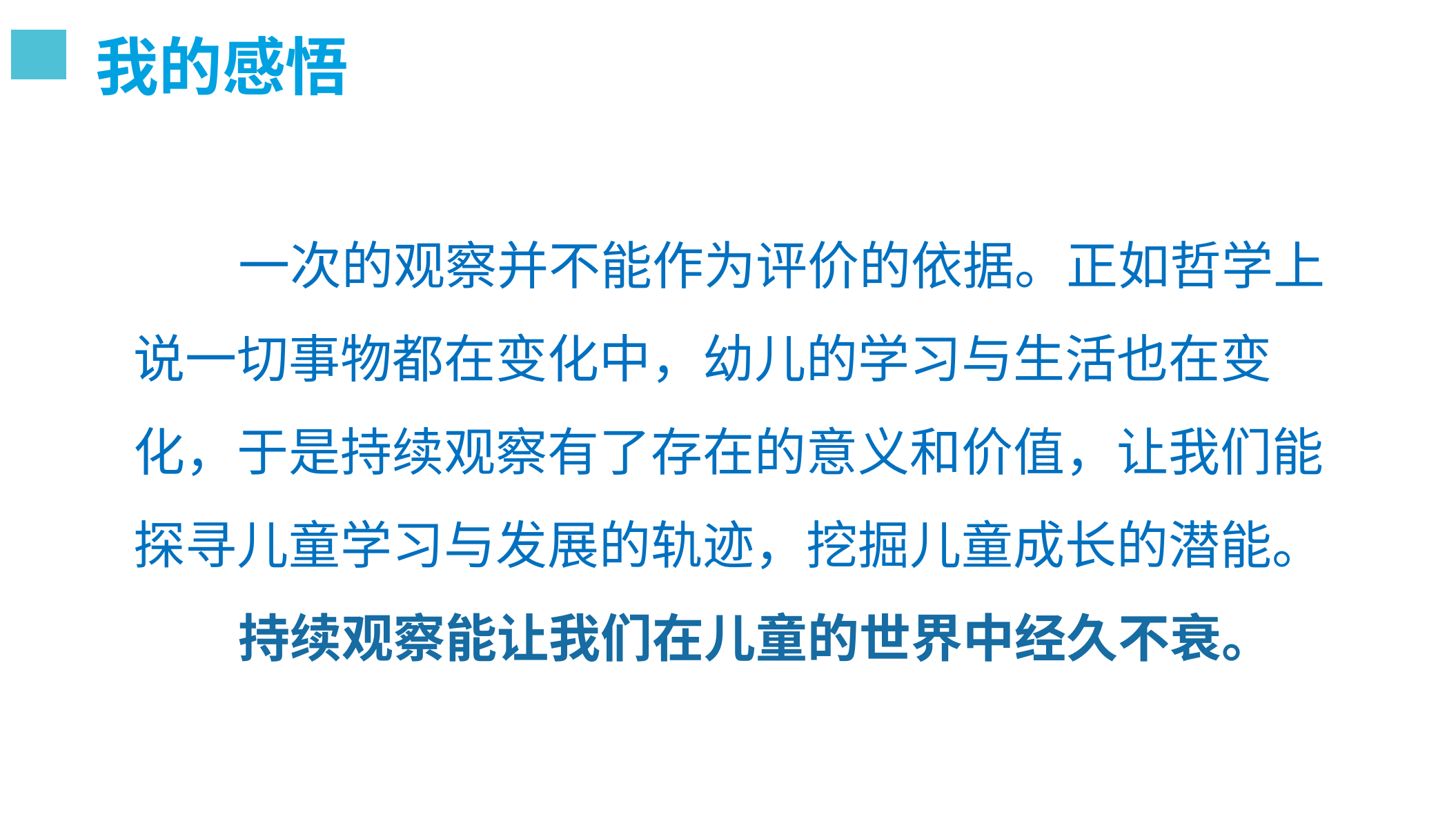

我的感悟

     一次的观察并不能作为评价的依据。正如哲学上说一切事物都在变化中，幼儿的学习与生活也在变化，于是持续观察有了存在的意义和价值，让我们能探寻儿童学习与发展的轨迹，挖掘儿童成长的潜能。
     持续观察能让我们在儿童的世界中经久不衰。